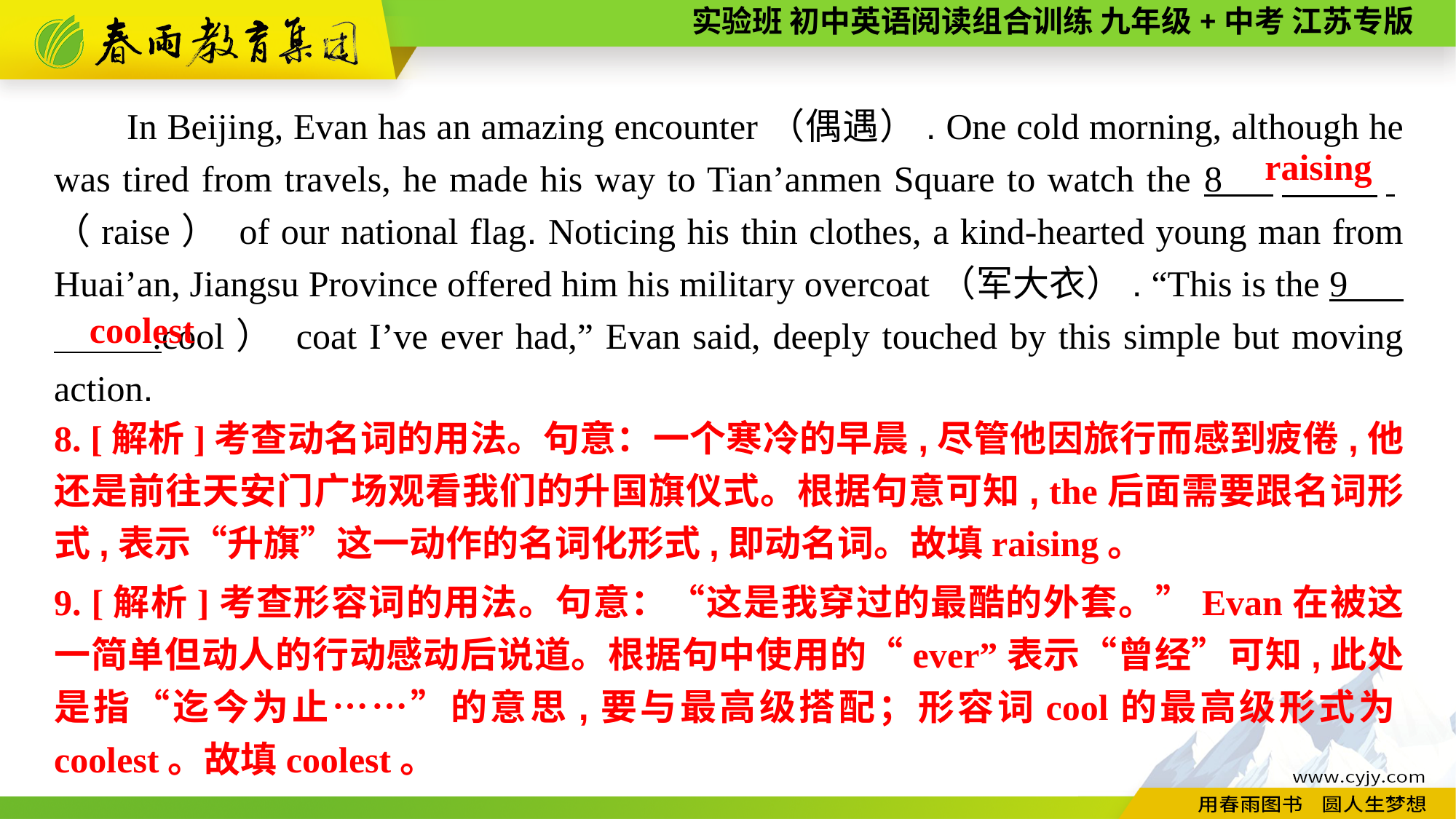

In Beijing, Evan has an amazing encounter（偶遇）. One cold morning, although he was tired from travels, he made his way to Tian’anmen Square to watch the 8    　     .（raise） of our national flag. Noticing his thin clothes, a kind-hearted young man from Huai’an, Jiangsu Province offered him his military overcoat（军大衣）. “This is the 9               .cool） coat I’ve ever had,” Evan said, deeply touched by this simple but moving action.
raising
coolest
8. [解析]考查动名词的用法。句意：一个寒冷的早晨,尽管他因旅行而感到疲倦,他还是前往天安门广场观看我们的升国旗仪式。根据句意可知, the后面需要跟名词形式,表示“升旗”这一动作的名词化形式,即动名词。故填raising。
9. [解析]考查形容词的用法。句意：“这是我穿过的最酷的外套。”Evan在被这一简单但动人的行动感动后说道。根据句中使用的“ever”表示“曾经”可知,此处是指“迄今为止……”的意思,要与最高级搭配；形容词cool的最高级形式为coolest。故填coolest。